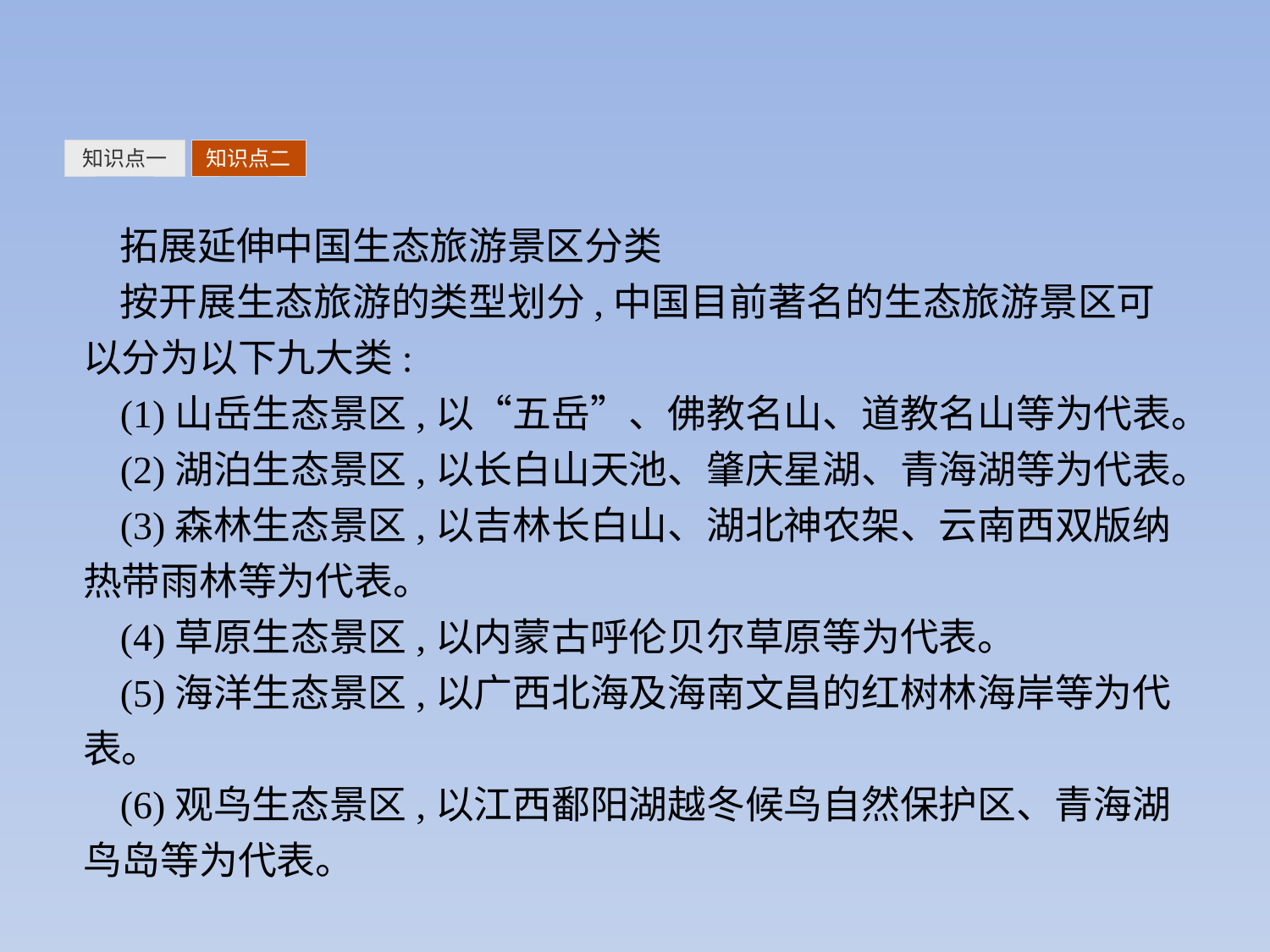

知识点一
知识点二
拓展延伸中国生态旅游景区分类
按开展生态旅游的类型划分,中国目前著名的生态旅游景区可以分为以下九大类:
(1)山岳生态景区,以“五岳”、佛教名山、道教名山等为代表。
(2)湖泊生态景区,以长白山天池、肇庆星湖、青海湖等为代表。
(3)森林生态景区,以吉林长白山、湖北神农架、云南西双版纳热带雨林等为代表。
(4)草原生态景区,以内蒙古呼伦贝尔草原等为代表。
(5)海洋生态景区,以广西北海及海南文昌的红树林海岸等为代表。
(6)观鸟生态景区,以江西鄱阳湖越冬候鸟自然保护区、青海湖鸟岛等为代表。